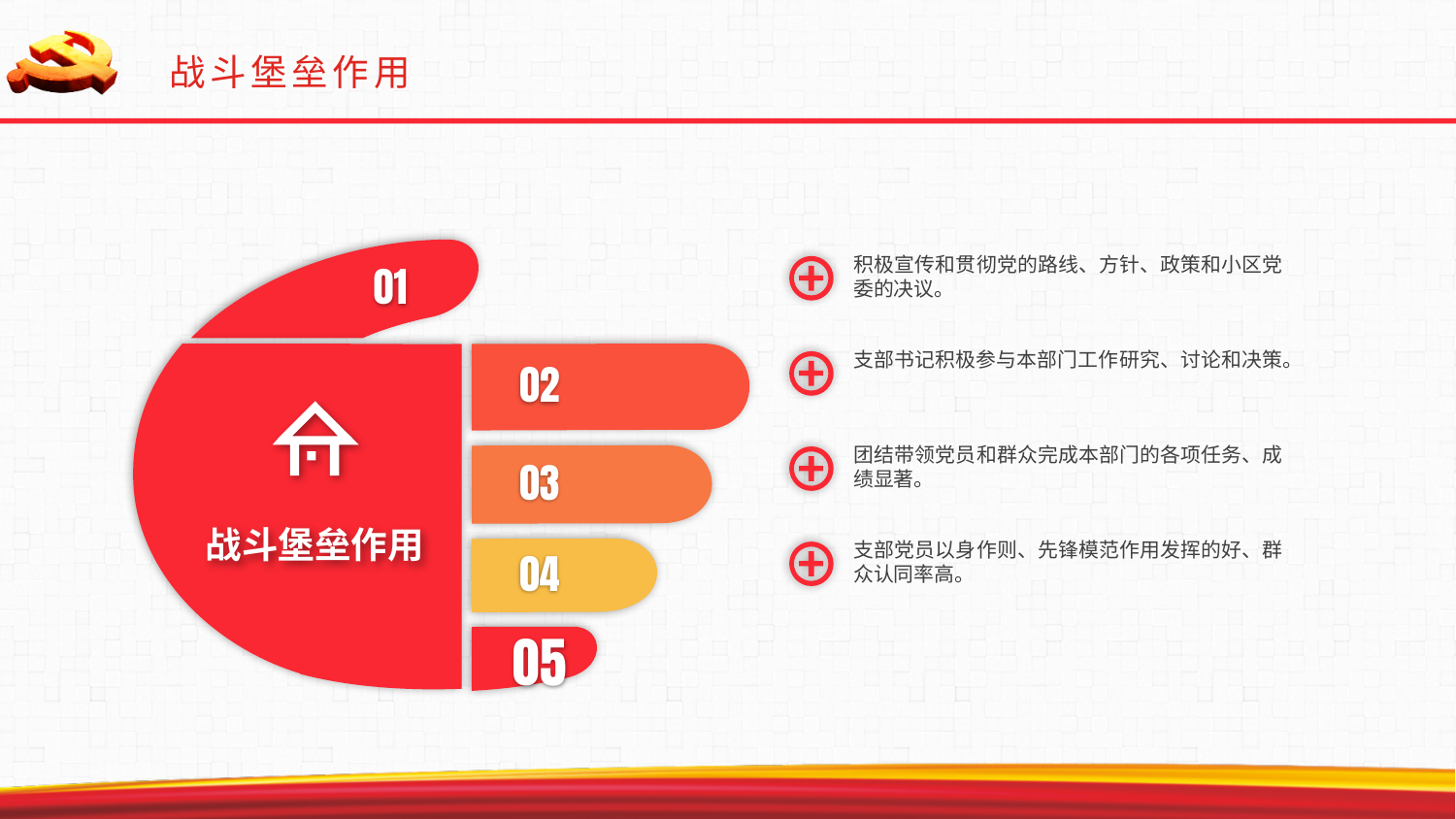

战斗堡垒作用

01
积极宣传和贯彻党的路线、方针、政策和小区党委的决议。

支部书记积极参与本部门工作研究、讨论和决策。

02

战斗堡垒作用

团结带领党员和群众完成本部门的各项任务、成绩显著。

03

支部党员以身作则、先锋模范作用发挥的好、群众认同率高。

04

05